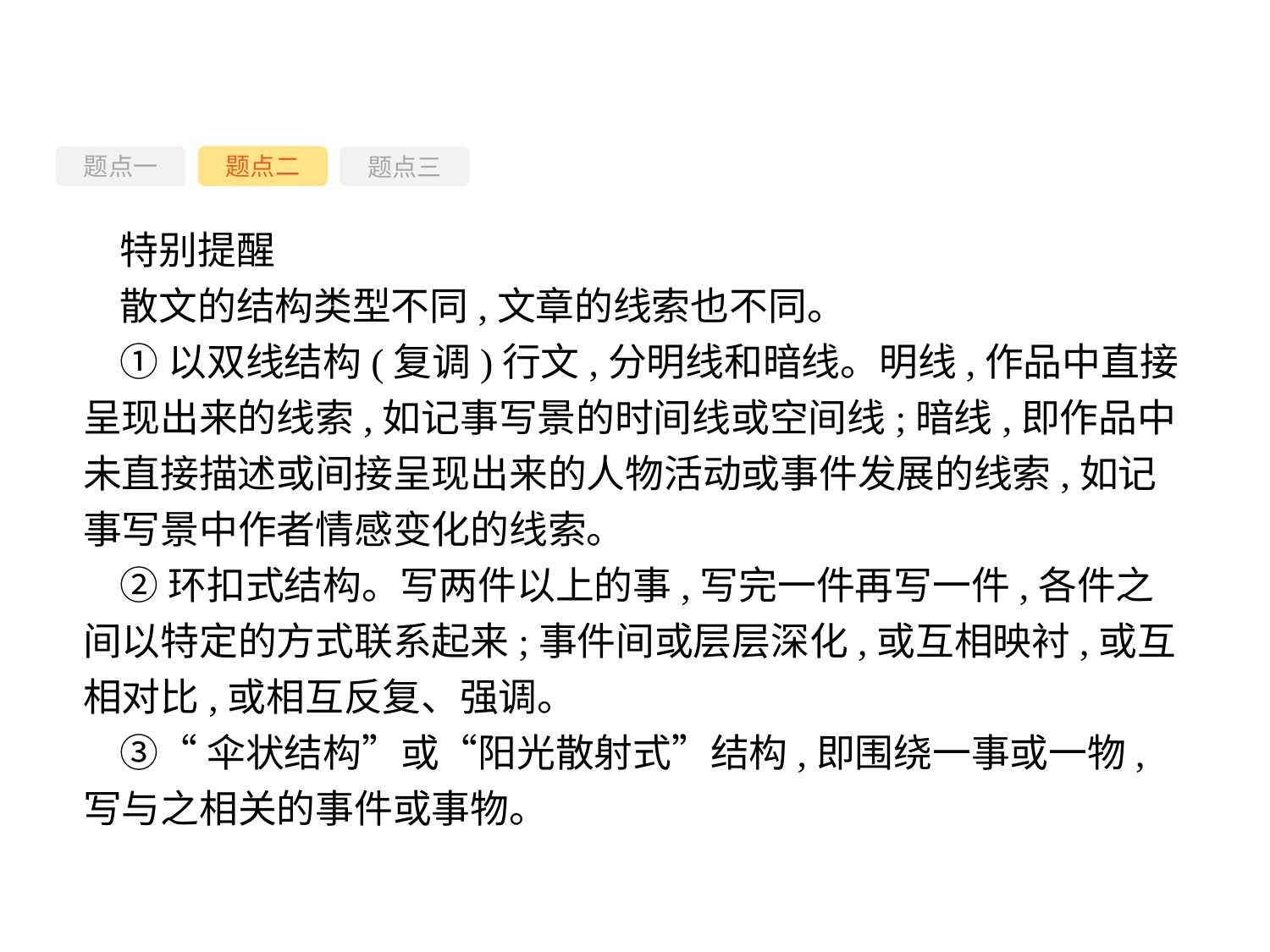

题点一
题点三
题点二
特别提醒
散文的结构类型不同,文章的线索也不同。
①以双线结构(复调)行文,分明线和暗线。明线,作品中直接呈现出来的线索,如记事写景的时间线或空间线;暗线,即作品中未直接描述或间接呈现出来的人物活动或事件发展的线索,如记事写景中作者情感变化的线索。
②环扣式结构。写两件以上的事,写完一件再写一件,各件之间以特定的方式联系起来;事件间或层层深化,或互相映衬,或互相对比,或相互反复、强调。
③“伞状结构”或“阳光散射式”结构,即围绕一事或一物,写与之相关的事件或事物。
-44-